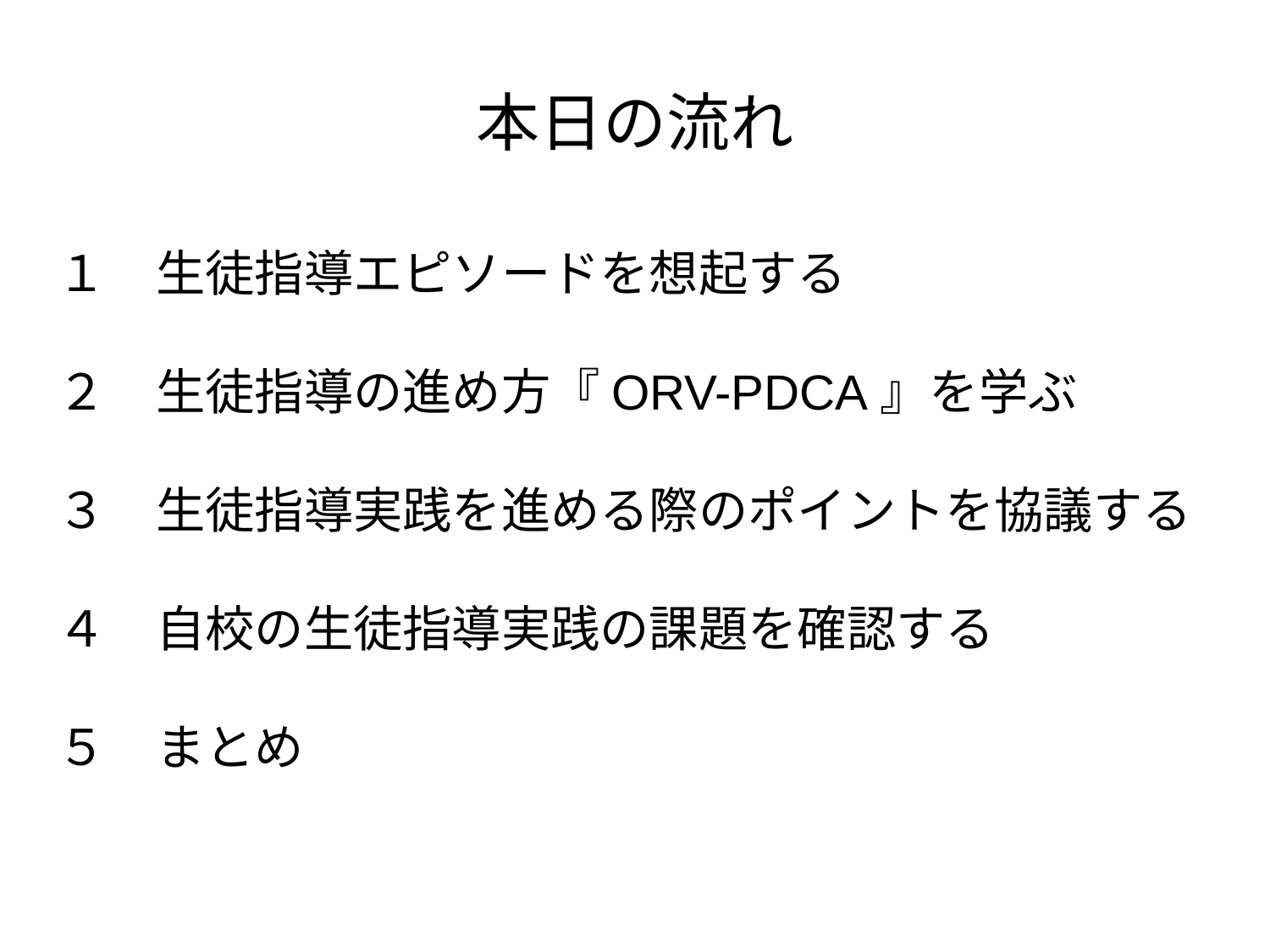

本日の流れ
１　生徒指導エピソードを想起する

２　生徒指導の進め方『ORV-PDCA』を学ぶ

３　生徒指導実践を進める際のポイントを協議する

４　自校の生徒指導実践の課題を確認する

５　まとめ